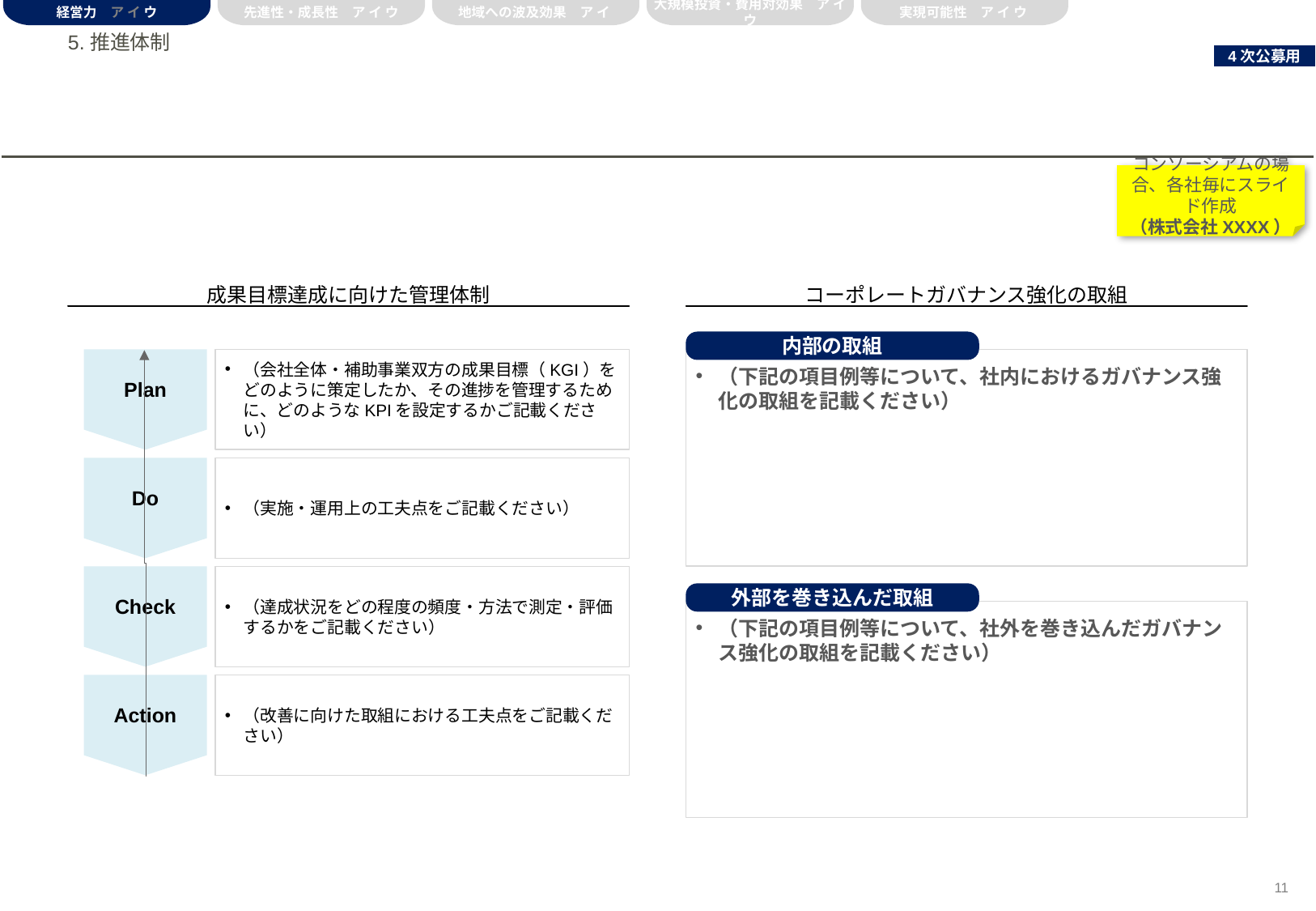

経営力　ア イ ウ
先進性・成長性　ア イ ウ
地域への波及効果　ア イ
大規模投資・費用対効果　ア イ ウ
実現可能性　ア イ ウ
# 5.推進体制

コンソーシアムの場合、各社毎にスライド作成
（株式会社XXXX）
成果目標達成に向けた管理体制
コーポレートガバナンス強化の取組
内部の取組
Plan
（会社全体・補助事業双方の成果目標（KGI）をどのように策定したか、その進捗を管理するために、どのようなKPIを設定するかご記載ください）
（下記の項目例等について、社内におけるガバナンス強化の取組を記載ください）
Do
（実施・運用上の工夫点をご記載ください）
Check
（達成状況をどの程度の頻度・方法で測定・評価するかをご記載ください）
外部を巻き込んだ取組
（下記の項目例等について、社外を巻き込んだガバナンス強化の取組を記載ください）
Action
（改善に向けた取組における工夫点をご記載ください）